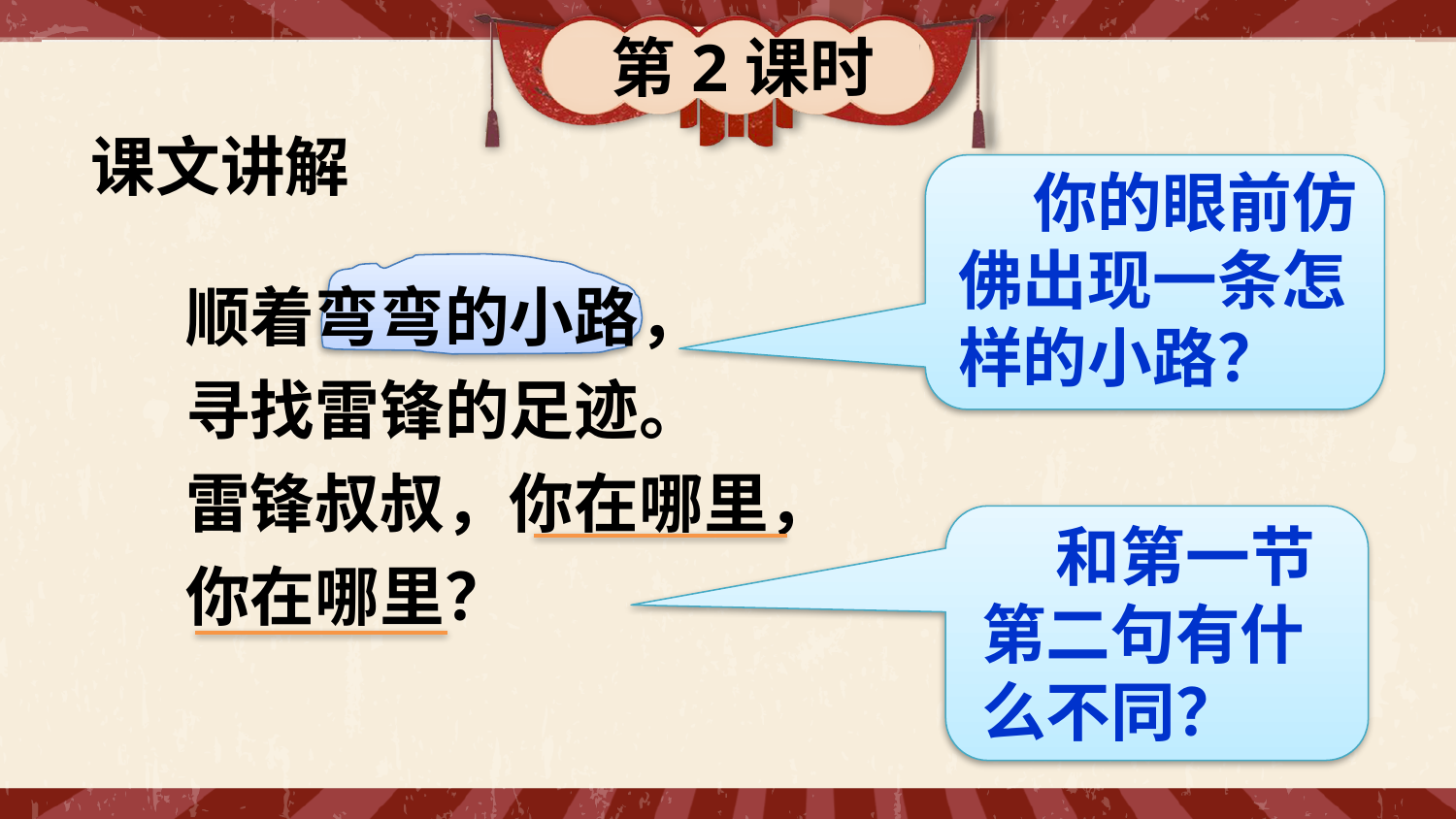

第2课时
课文讲解

    你的眼前仿佛出现一条怎样的小路？
顺着弯弯的小路，
寻找雷锋的足迹。
雷锋叔叔，你在哪里，
你在哪里？

    和第一节第二句有什么不同？